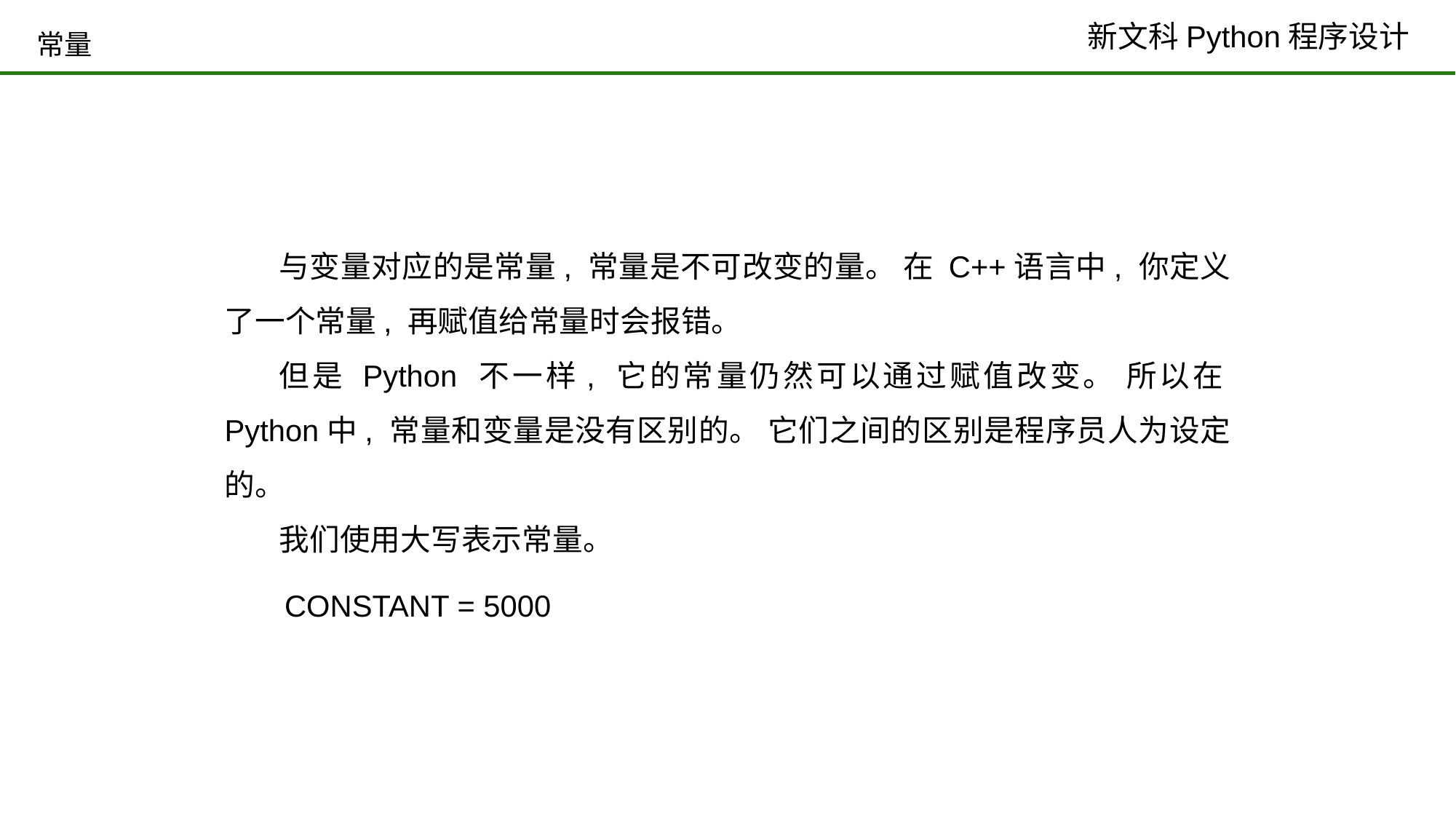

# 常量
与变量对应的是常量, 常量是不可改变的量。 在 C++语言中, 你定义了一个常量, 再赋值给常量时会报错。
但是 Python 不一样, 它的常量仍然可以通过赋值改变。 所以在Python中, 常量和变量是没有区别的。 它们之间的区别是程序员人为设定的。
我们使用大写表示常量。
CONSTANT = 5000